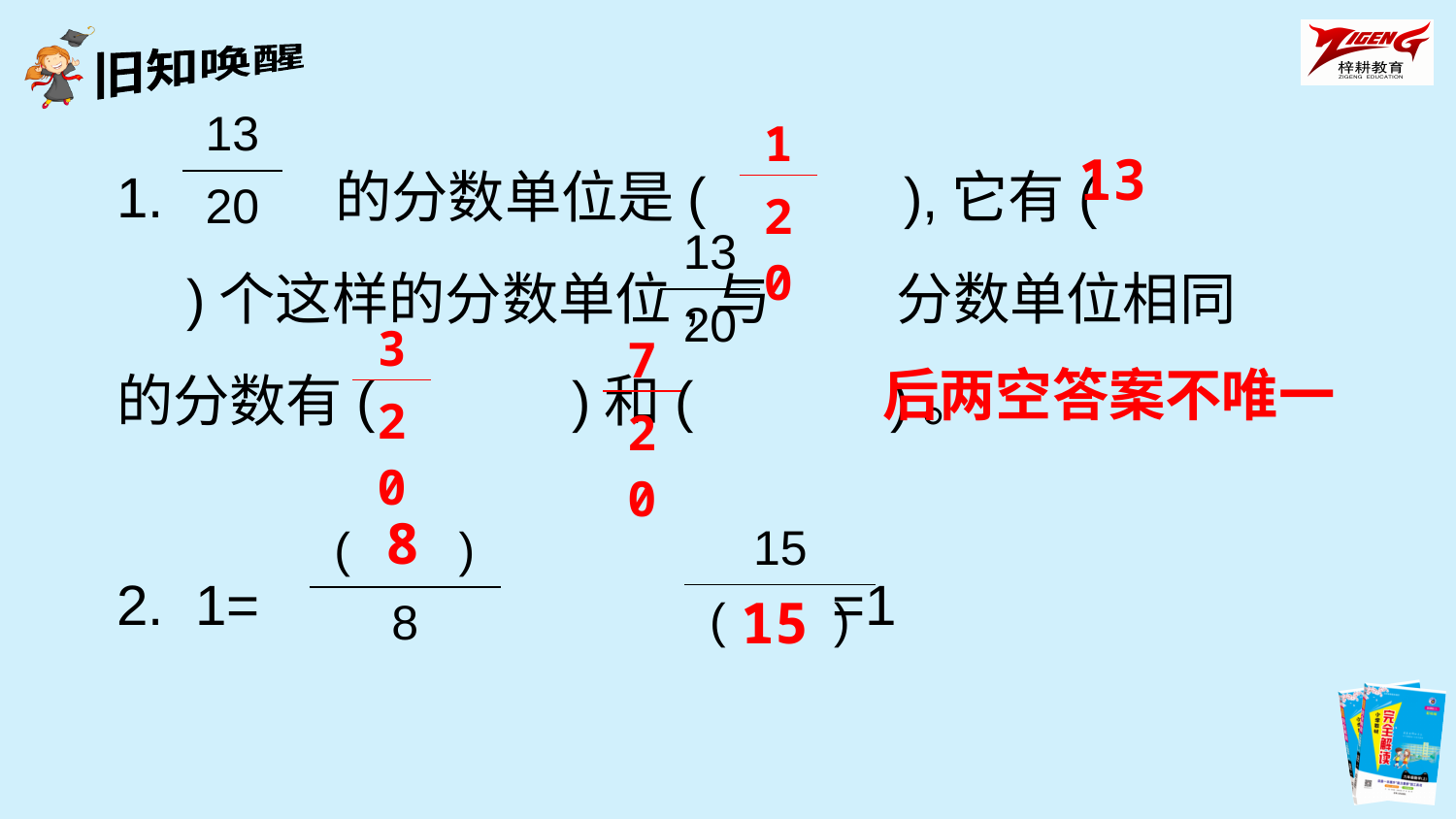

| 13 |
| --- |
| 20 |
| 1 |
| --- |
| 20 |
1.          的分数单位是(　　　),它有(　　　)个这样的分数单位,与          分数单位相同的分数有(　　　)和(　　　)。

2.  1=         　　                       =1
13
| 13 |
| --- |
| 20 |
| 3 |
| --- |
| 20 |
| 7 |
| --- |
| 20 |
后两空答案不唯一
8
| 15 |
| --- |
| ( ) |
| ( ) |
| --- |
| 8 |
15